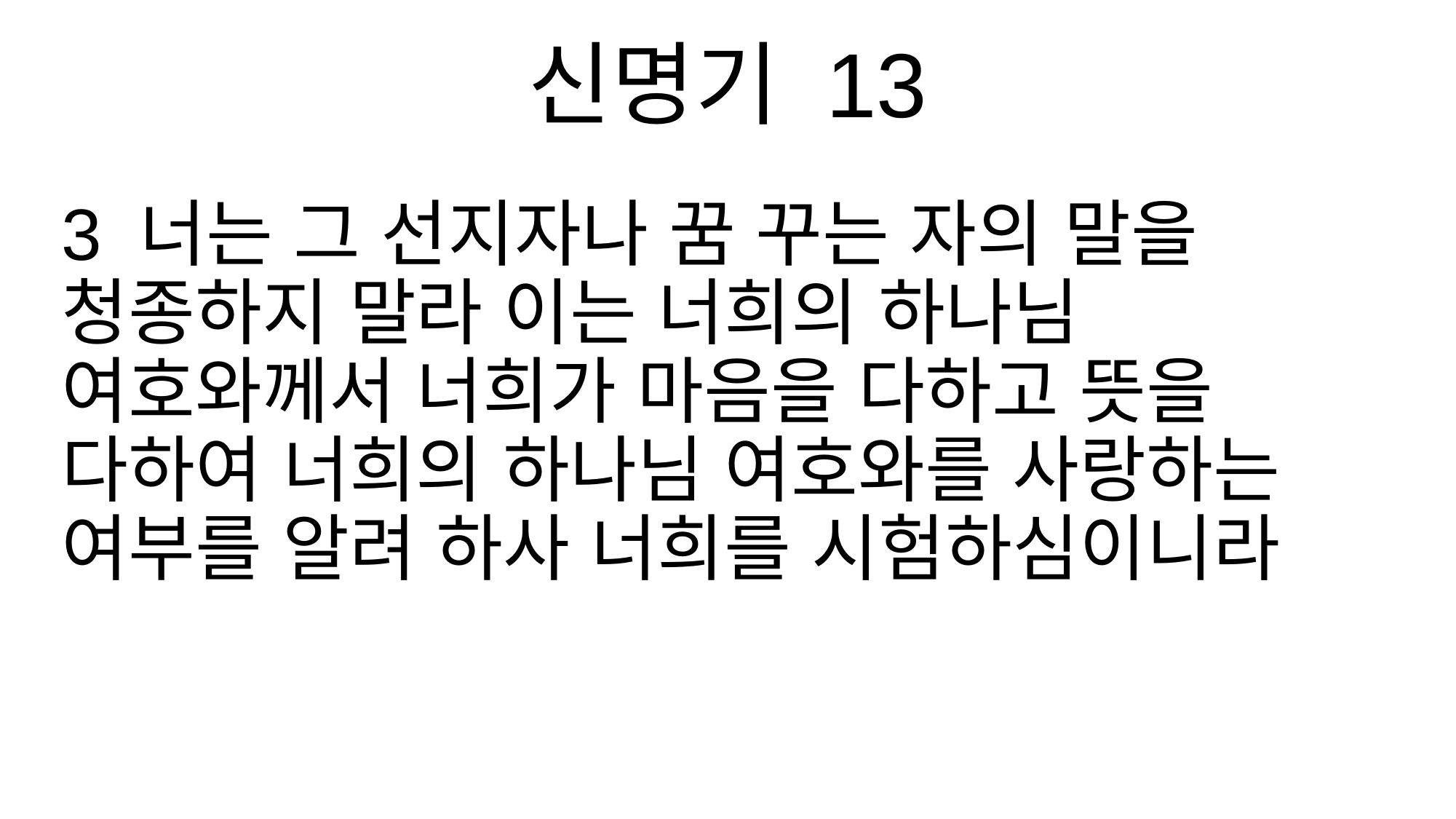

신명기 13
3 너는 그 선지자나 꿈 꾸는 자의 말을 청종하지 말라 이는 너희의 하나님 여호와께서 너희가 마음을 다하고 뜻을 다하여 너희의 하나님 여호와를 사랑하는 여부를 알려 하사 너희를 시험하심이니라